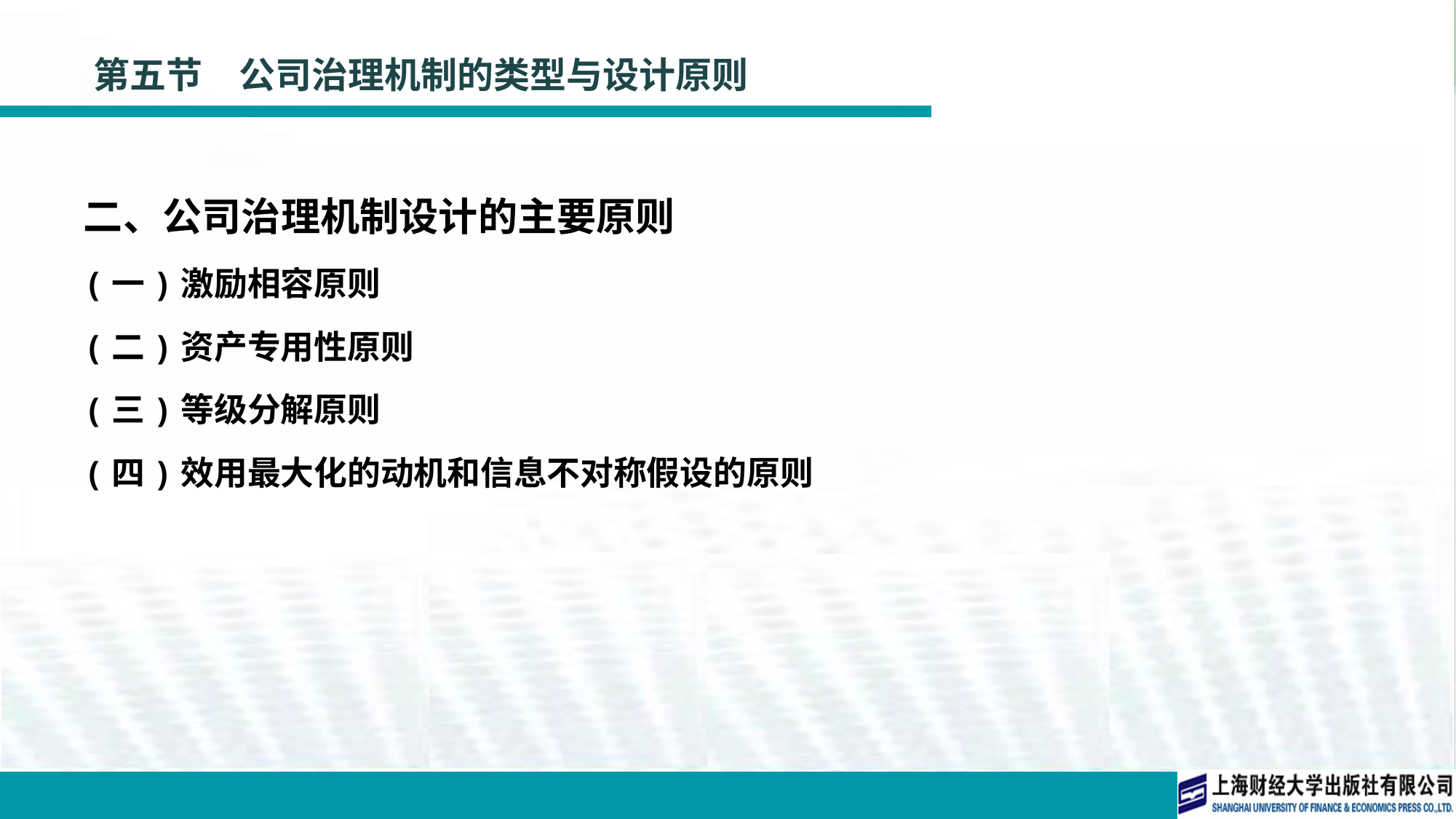

# 第五节　公司治理机制的类型与设计原则
二、公司治理机制设计的主要原则
(一)激励相容原则
(二)资产专用性原则
(三)等级分解原则
(四)效用最大化的动机和信息不对称假设的原则